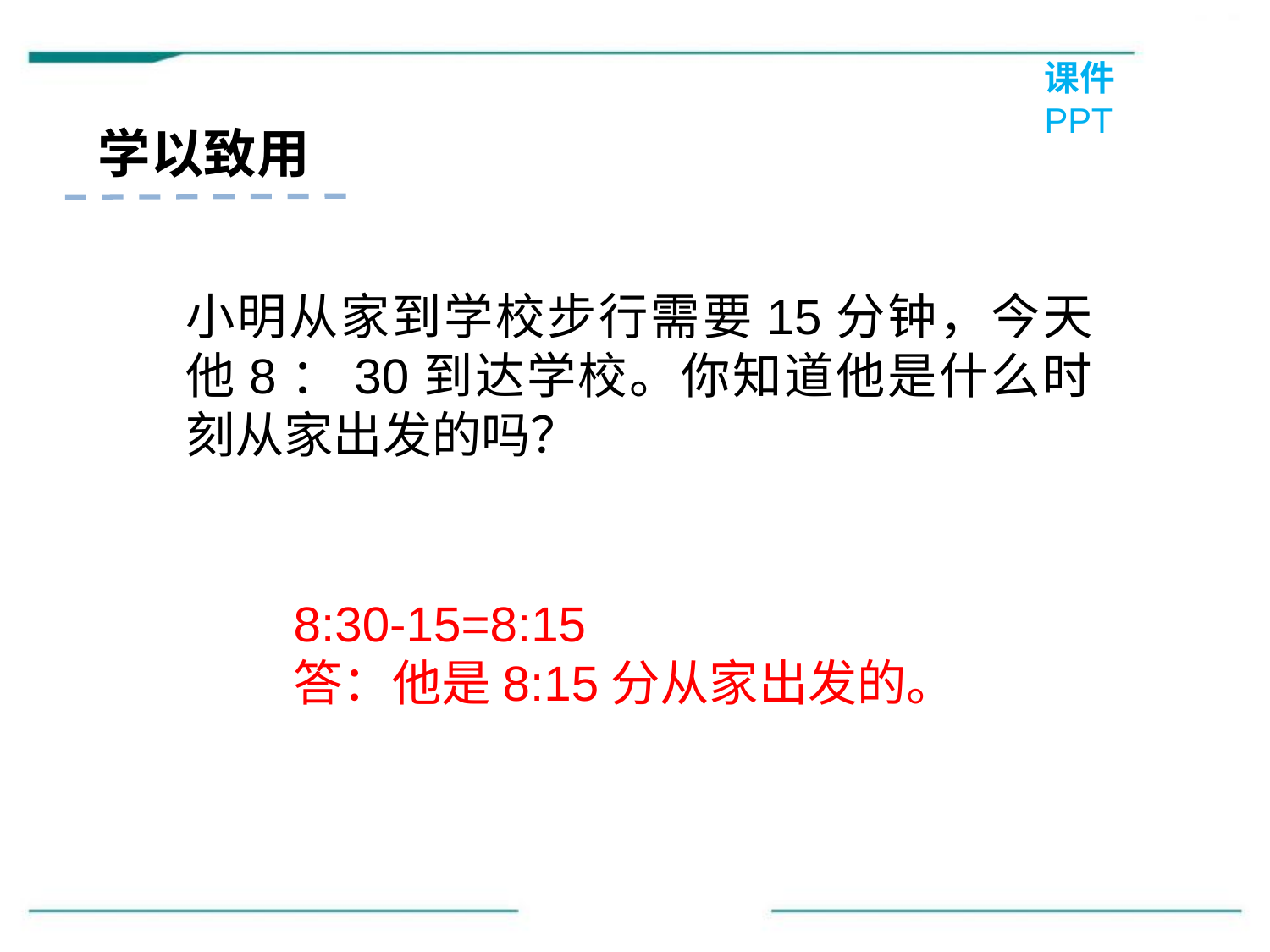

课件PPT
学以致用

小明从家到学校步行需要15分钟，今天他8：30到达学校。你知道他是什么时刻从家出发的吗？
8:30-15=8:15
答：他是8:15分从家出发的。